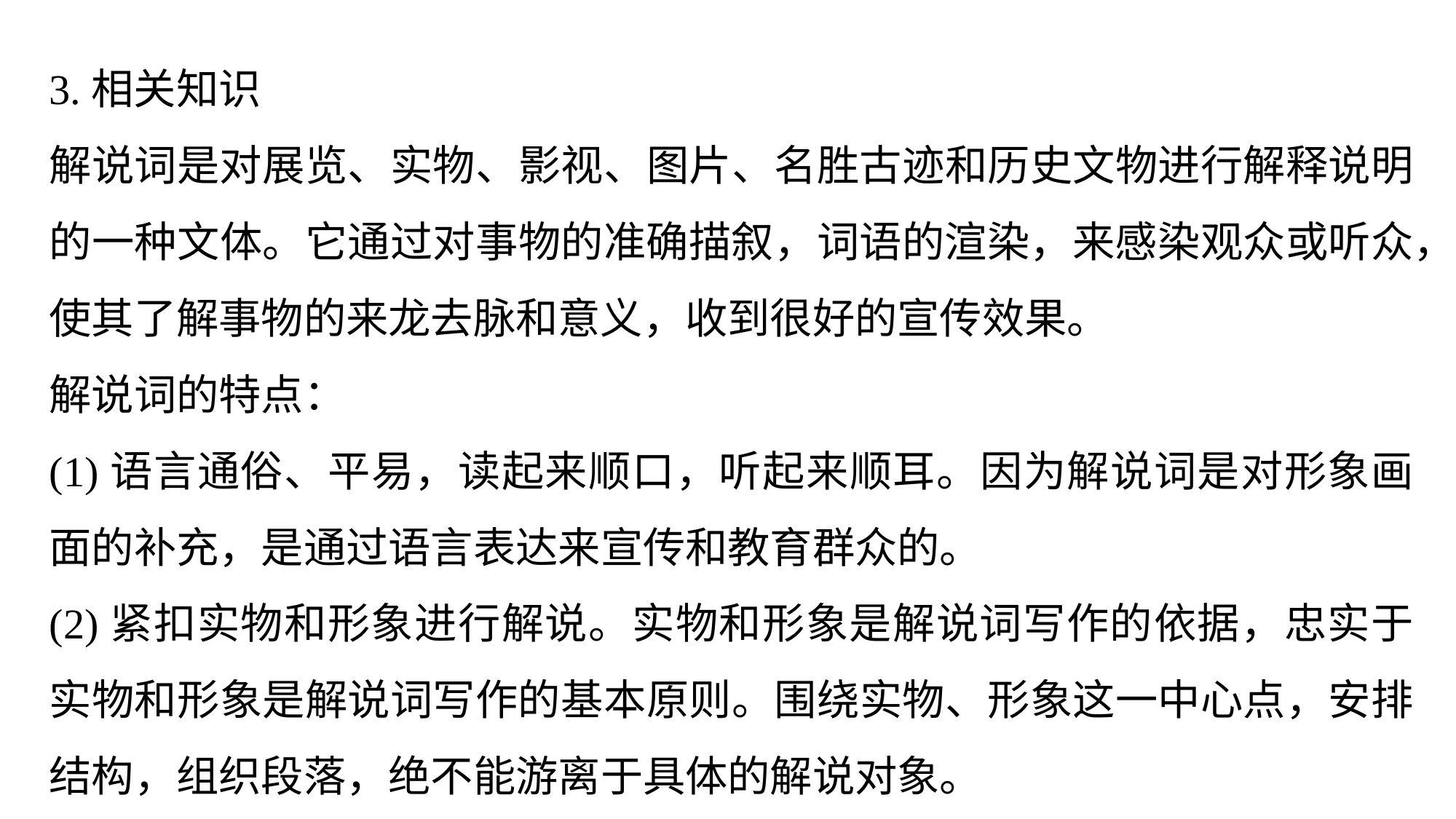

3.相关知识
解说词是对展览、实物、影视、图片、名胜古迹和历史文物进行解释说明的一种文体。它通过对事物的准确描叙，词语的渲染，来感染观众或听众，使其了解事物的来龙去脉和意义，收到很好的宣传效果。
解说词的特点：
(1)语言通俗、平易，读起来顺口，听起来顺耳。因为解说词是对形象画面的补充，是通过语言表达来宣传和教育群众的。
(2)紧扣实物和形象进行解说。实物和形象是解说词写作的依据，忠实于实物和形象是解说词写作的基本原则。围绕实物、形象这一中心点，安排结构，组织段落，绝不能游离于具体的解说对象。